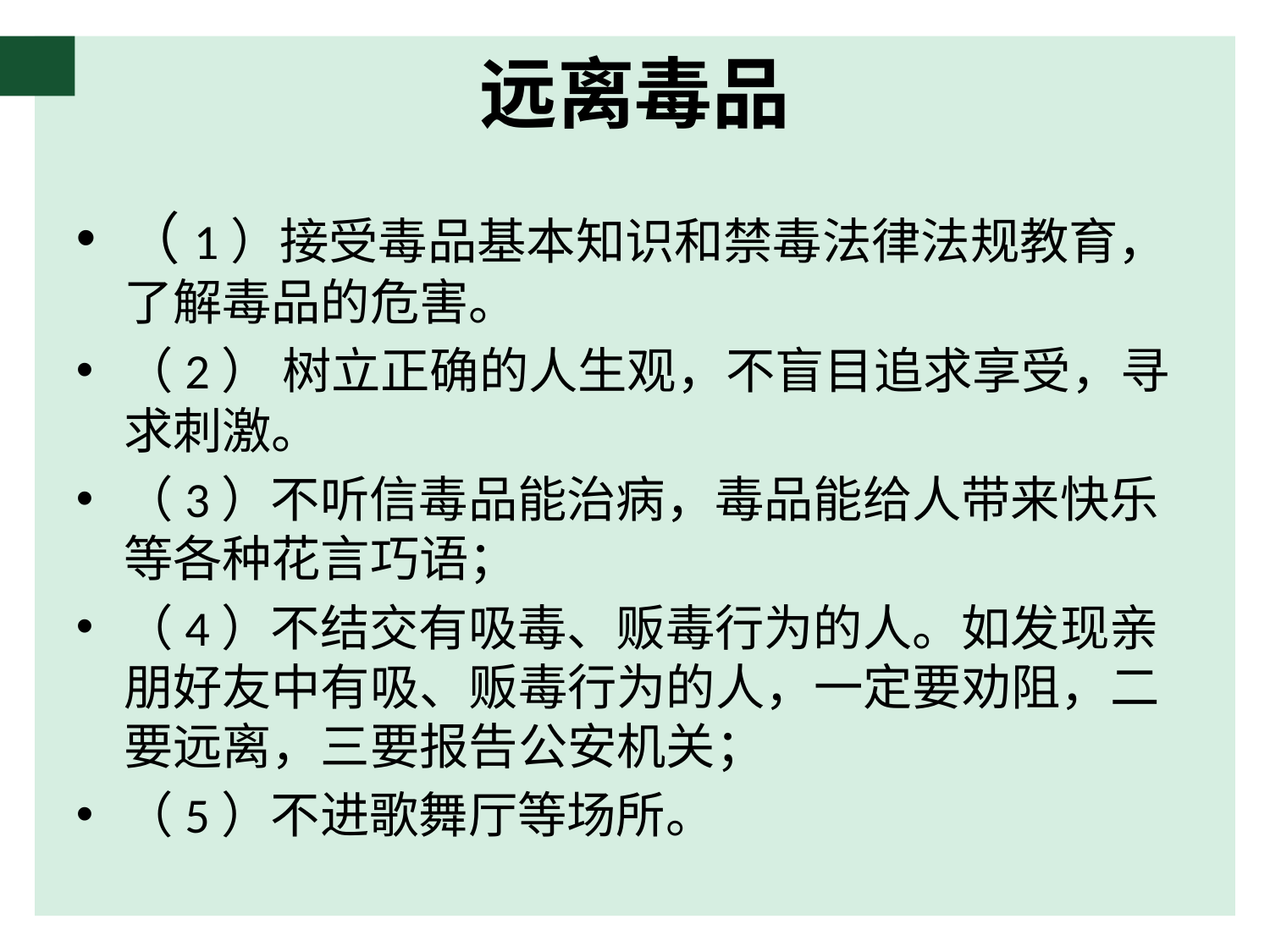

# 远离毒品
（1）接受毒品基本知识和禁毒法律法规教育，了解毒品的危害。
（2） 树立正确的人生观，不盲目追求享受，寻求刺激。
（3）不听信毒品能治病，毒品能给人带来快乐等各种花言巧语；
（4）不结交有吸毒、贩毒行为的人。如发现亲朋好友中有吸、贩毒行为的人，一定要劝阻，二要远离，三要报告公安机关；
（5）不进歌舞厅等场所。